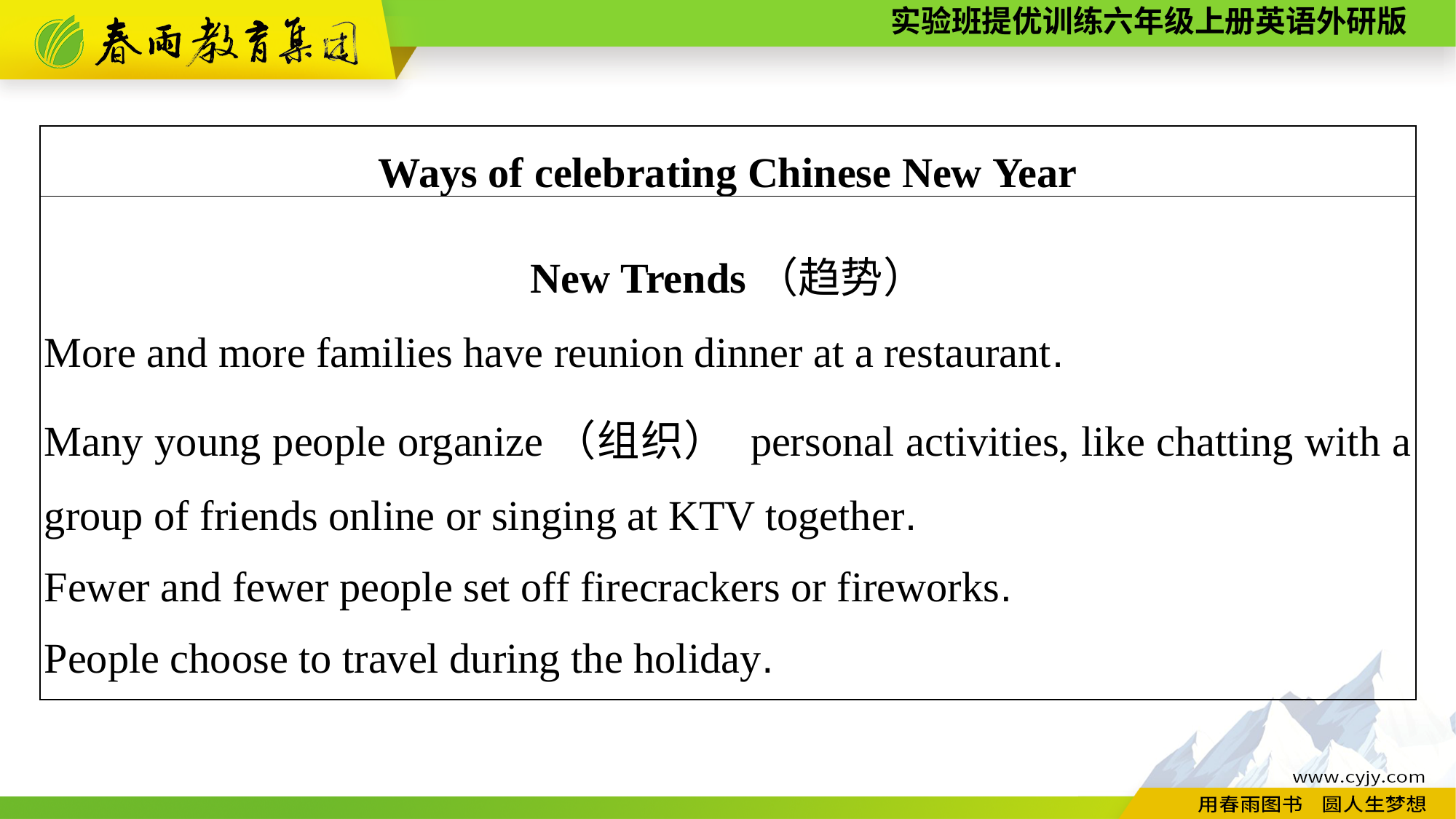

| Ways of celebrating Chinese New Year |
| --- |
| New Trends（趋势） More and more families have reunion dinner at a restaurant. Many young people organize（组织） personal activities, like chatting with a group of friends online or singing at KTV together. Fewer and fewer people set off firecrackers or fireworks. People choose to travel during the holiday. |